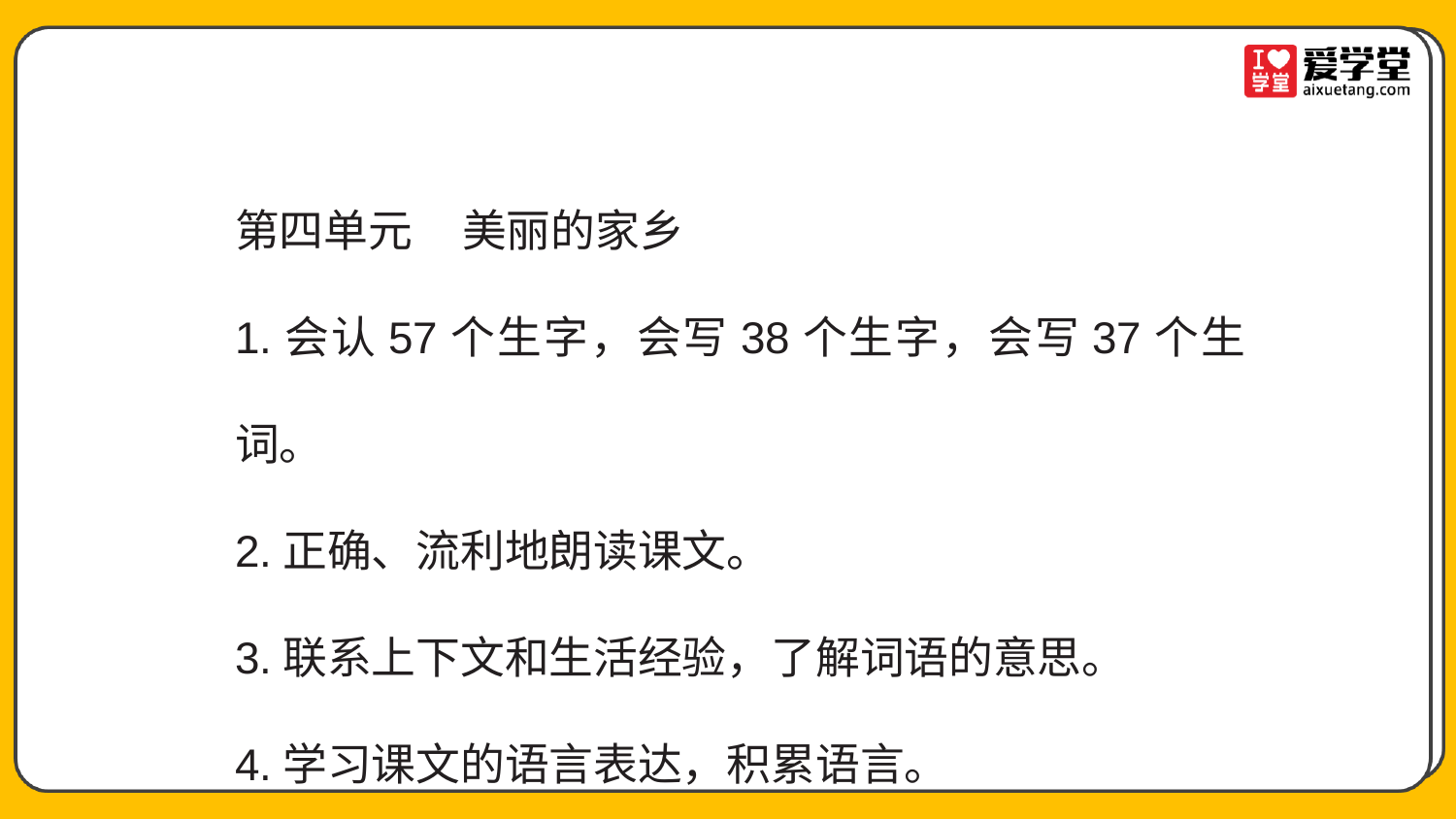

第四单元     美丽的家乡
1.会认57个生字，会写38个生字，会写37个生词。
2.正确、流利地朗读课文。
3.联系上下文和生活经验，了解词语的意思。
4.学习课文的语言表达，积累语言。